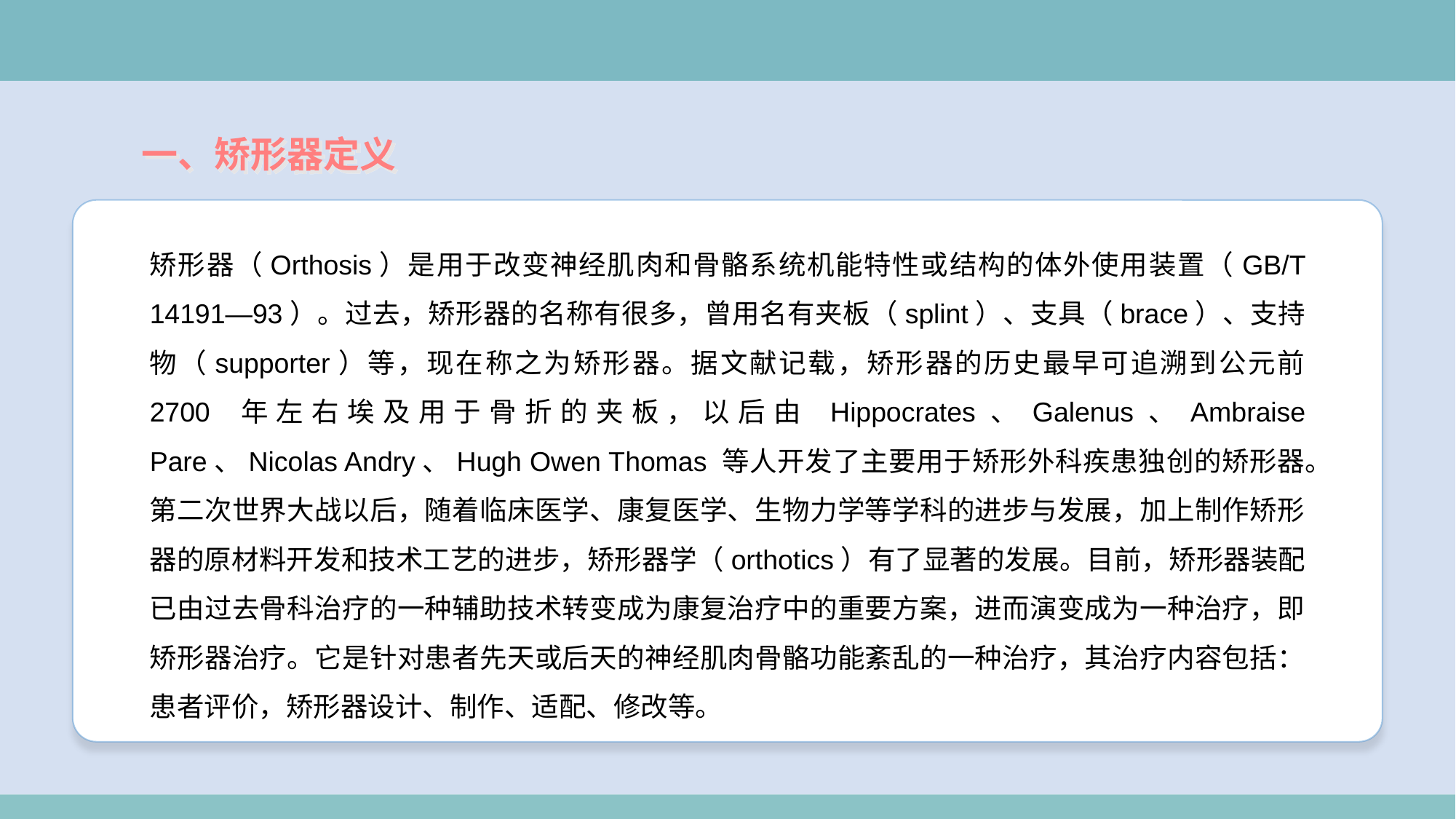

一、矫形器定义

矫形器（Orthosis）是用于改变神经肌肉和骨骼系统机能特性或结构的体外使用装置（GB/T 14191—93）。过去，矫形器的名称有很多，曾用名有夹板（splint）、支具（brace）、支持物（supporter）等，现在称之为矫形器。据文献记载，矫形器的历史最早可追溯到公元前 2700 年左右埃及用于骨折的夹板，以后由 Hippocrates、Galenus、Ambraise Pare、Nicolas Andry、Hugh Owen Thomas 等人开发了主要用于矫形外科疾患独创的矫形器。第二次世界大战以后，随着临床医学、康复医学、生物力学等学科的进步与发展，加上制作矫形器的原材料开发和技术工艺的进步，矫形器学（orthotics）有了显著的发展。目前，矫形器装配已由过去骨科治疗的一种辅助技术转变成为康复治疗中的重要方案，进而演变成为一种治疗，即矫形器治疗。它是针对患者先天或后天的神经肌肉骨骼功能紊乱的一种治疗，其治疗内容包括：患者评价，矫形器设计、制作、适配、修改等。